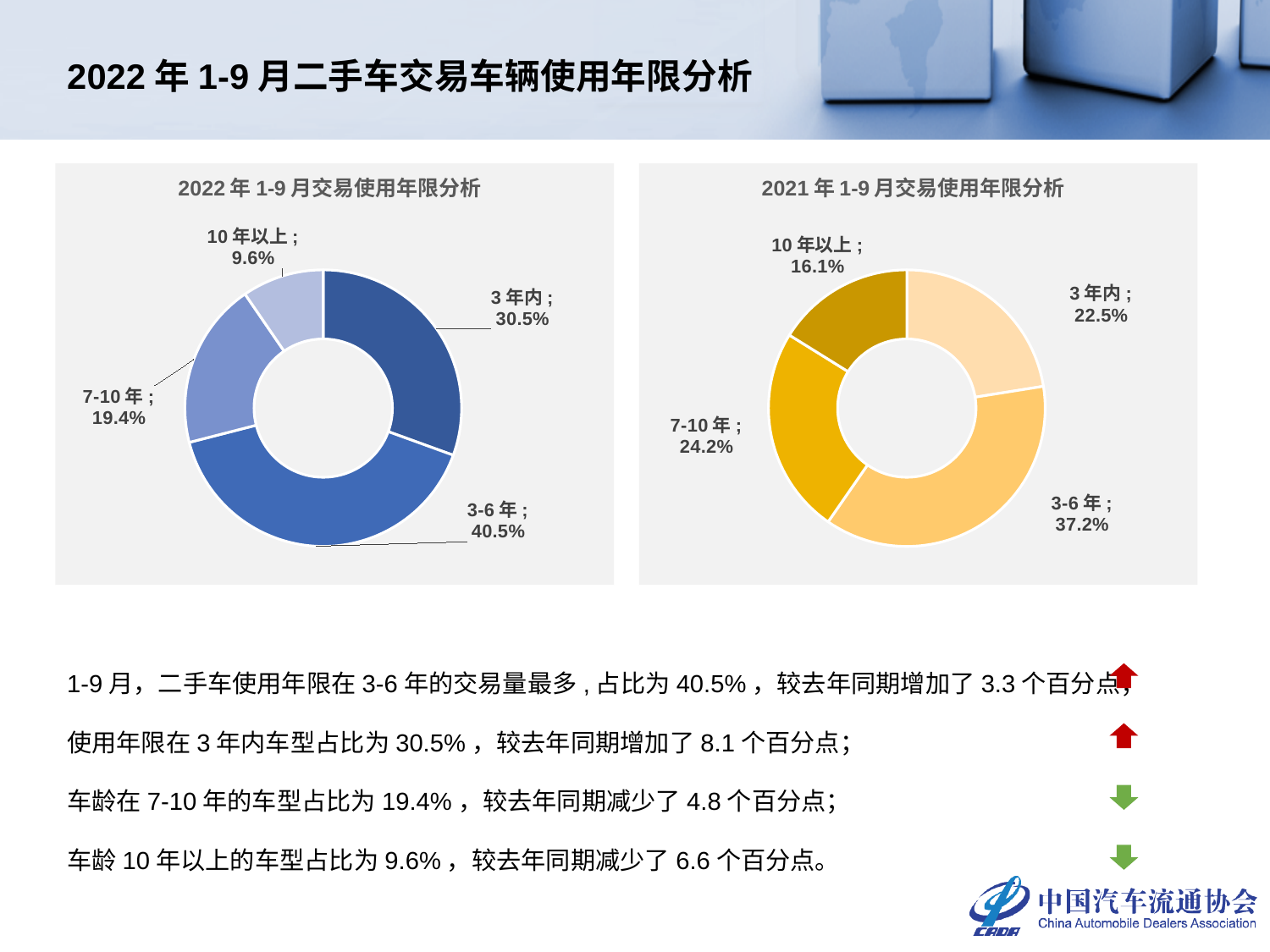

# 2022年1-9月二手车交易车辆使用年限分析

### Chart: 2022年1-9月交易使用年限分析

| Category | 2022年 |
|---|---|
| 3年内 | 0.30531120584073396 |
| 3-6年 | 0.40479236112073264 |
| 7-10年 | 0.19422999333791494 |
| 10年以上 | 0.09566643970061849 |

### Chart: 2021年1-9月交易使用年限分析

| Category | 2021年 |
|---|---|
| 3年内 | 0.2248110906023214 |
| 3-6年 | 0.3715207871673485 |
| 7-10年 | 0.24222764941661 |
| 10年以上 | 0.1614404728137201 |
1-9月，二手车使用年限在3-6年的交易量最多,占比为40.5%，较去年同期增加了3.3个百分点；
使用年限在3年内车型占比为30.5%，较去年同期增加了8.1个百分点；
车龄在7-10年的车型占比为19.4%，较去年同期减少了4.8个百分点；
车龄10年以上的车型占比为9.6%，较去年同期减少了6.6个百分点。